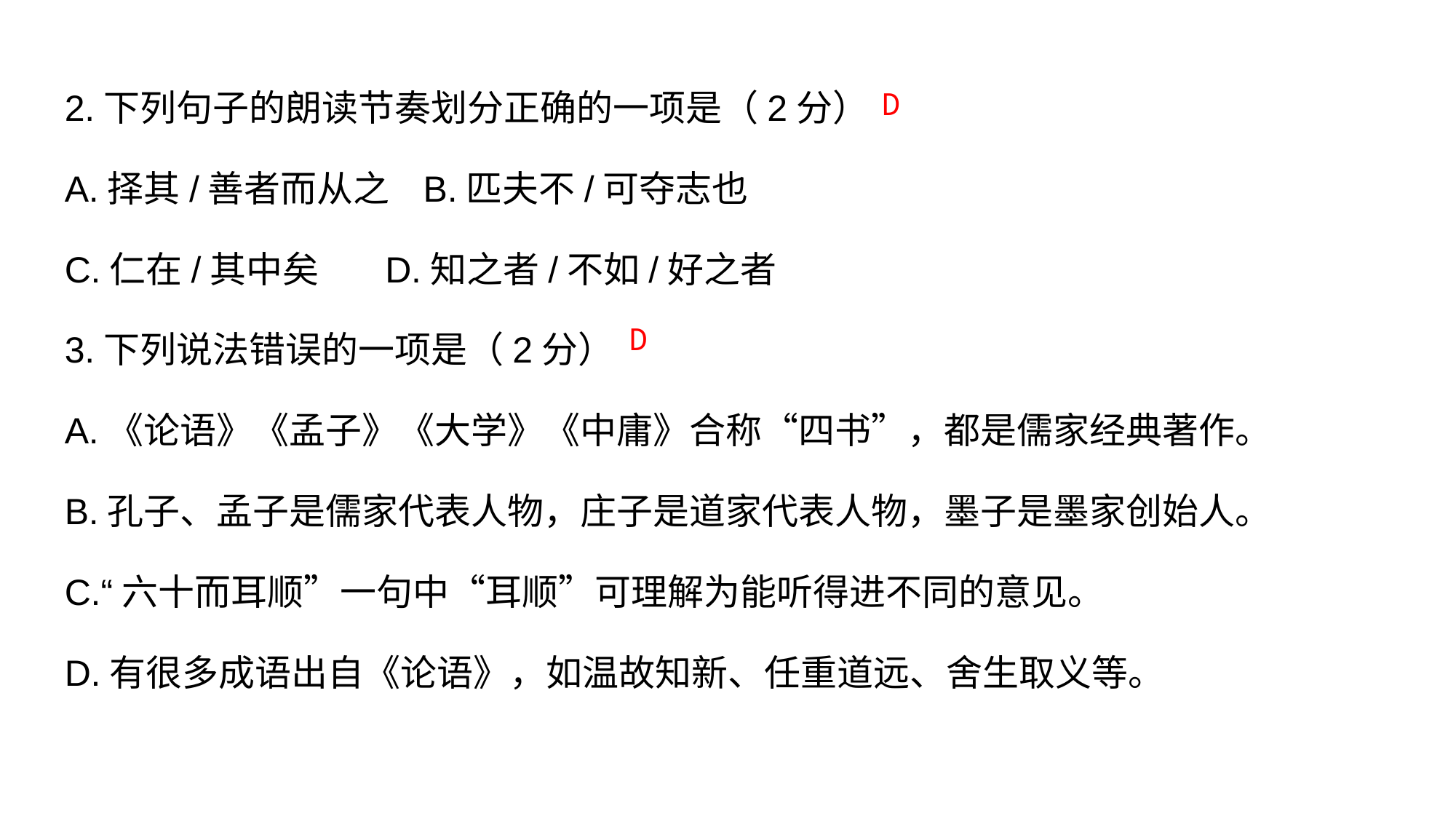

2.下列句子的朗读节奏划分正确的一项是（2分）
A.择其/善者而从之   B.匹夫不/可夺志也
C.仁在/其中矣       D.知之者/不如/好之者
3.下列说法错误的一项是（2分）
A.《论语》《孟子》《大学》《中庸》合称“四书”，都是儒家经典著作。
B.孔子、孟子是儒家代表人物，庄子是道家代表人物，墨子是墨家创始人。
C.“六十而耳顺”一句中“耳顺”可理解为能听得进不同的意见。
D.有很多成语出自《论语》，如温故知新、任重道远、舍生取义等。
D
D